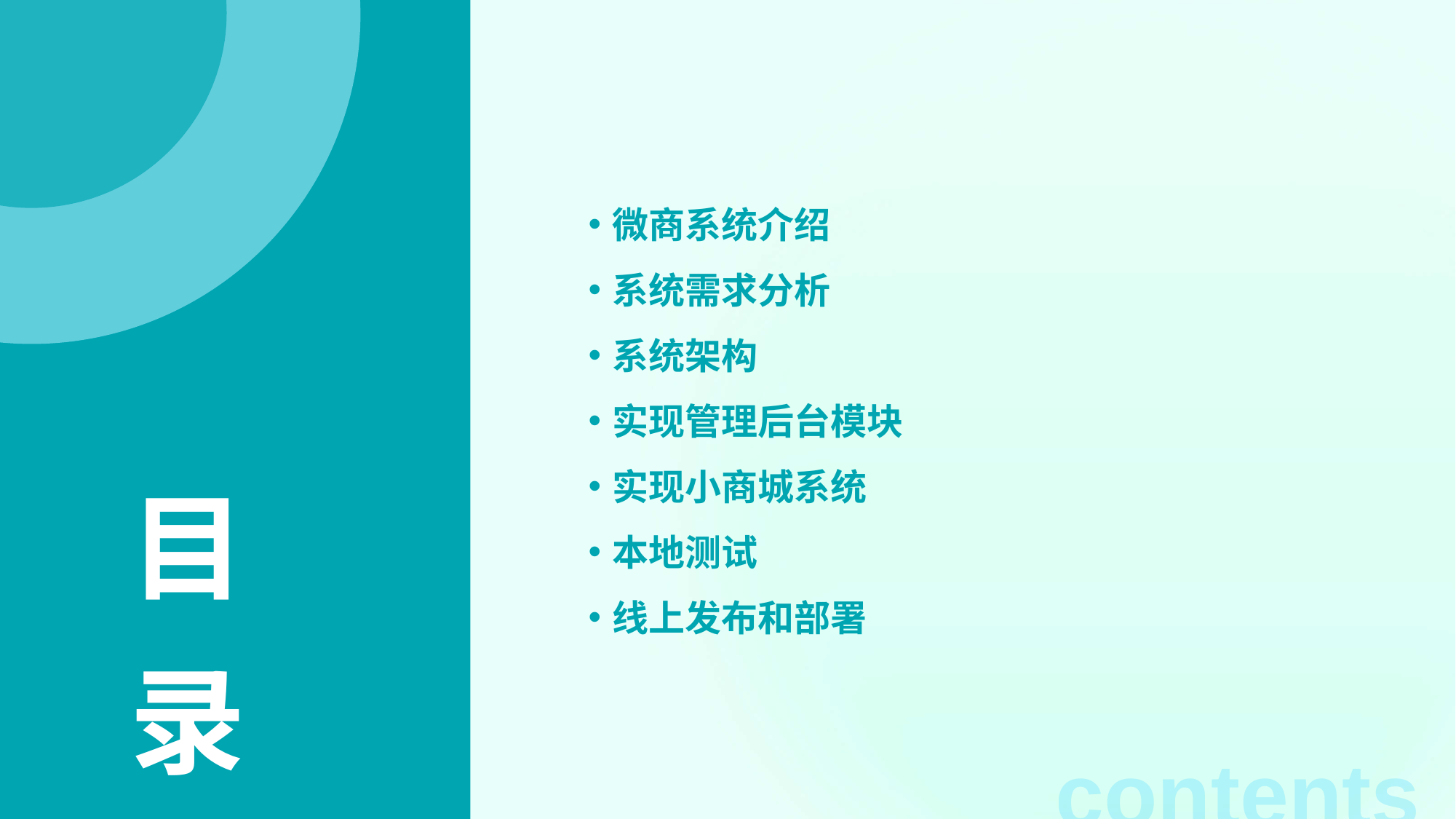

微商系统介绍
系统需求分析
系统架构
实现管理后台模块
实现小商城系统
本地测试
线上发布和部署
目
录
contents